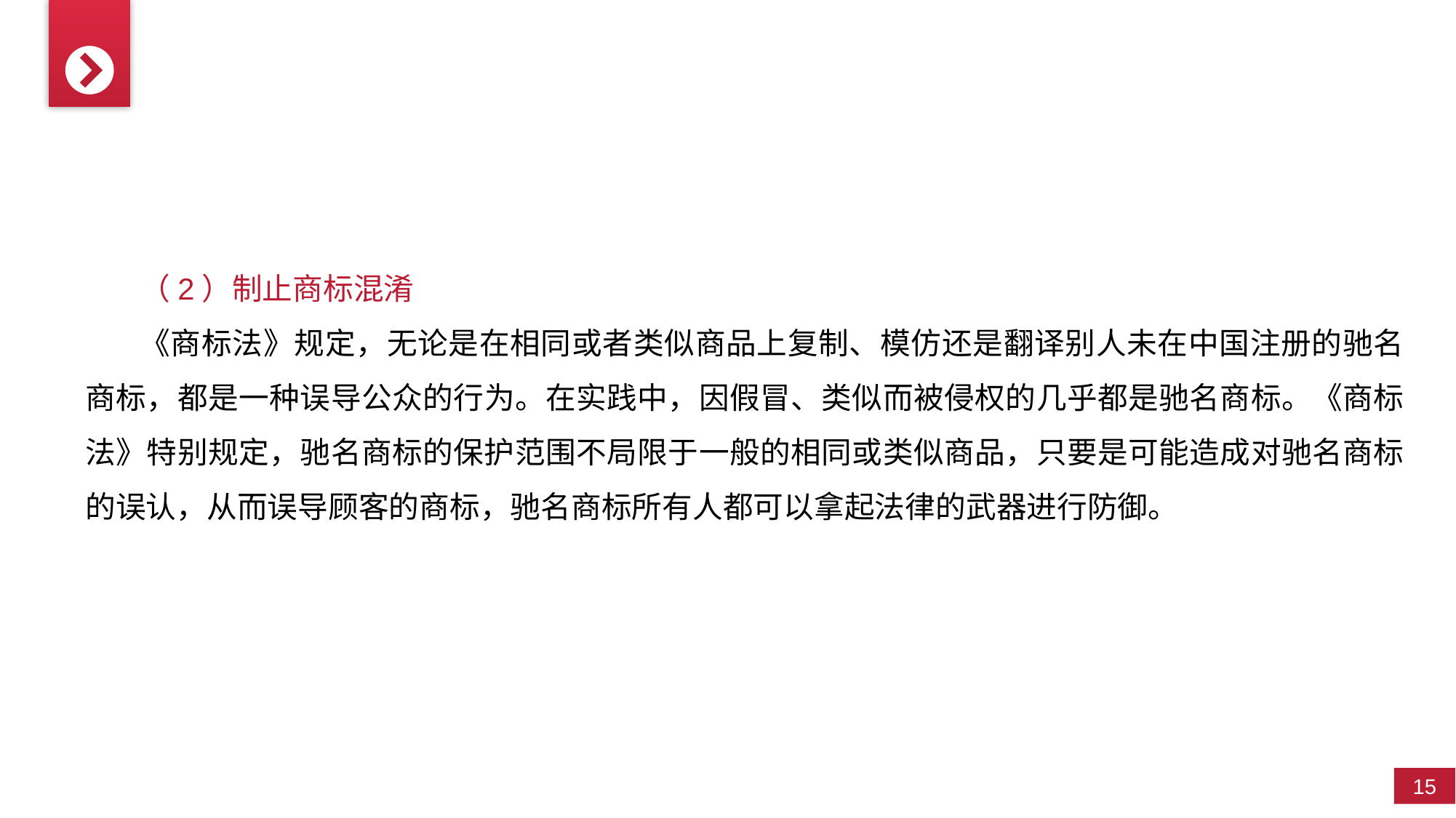

（2）制止商标混淆
《商标法》规定，无论是在相同或者类似商品上复制、模仿还是翻译别人未在中国注册的驰名商标，都是一种误导公众的行为。在实践中，因假冒、类似而被侵权的几乎都是驰名商标。《商标法》特别规定，驰名商标的保护范围不局限于一般的相同或类似商品，只要是可能造成对驰名商标的误认，从而误导顾客的商标，驰名商标所有人都可以拿起法律的武器进行防御。